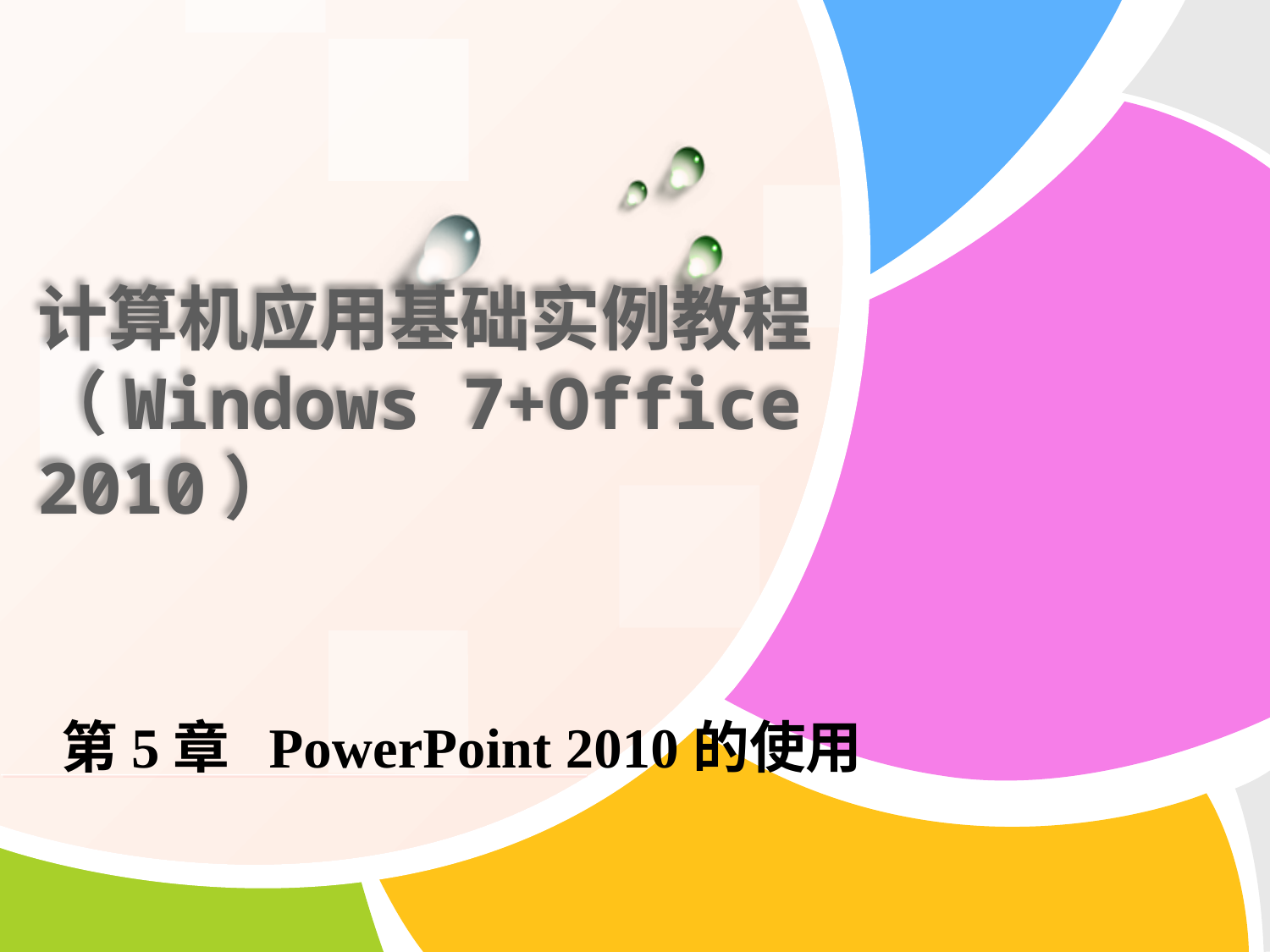

计算机应用基础实例教程
（Windows 7+Office 2010）
第5章  PowerPoint 2010的使用